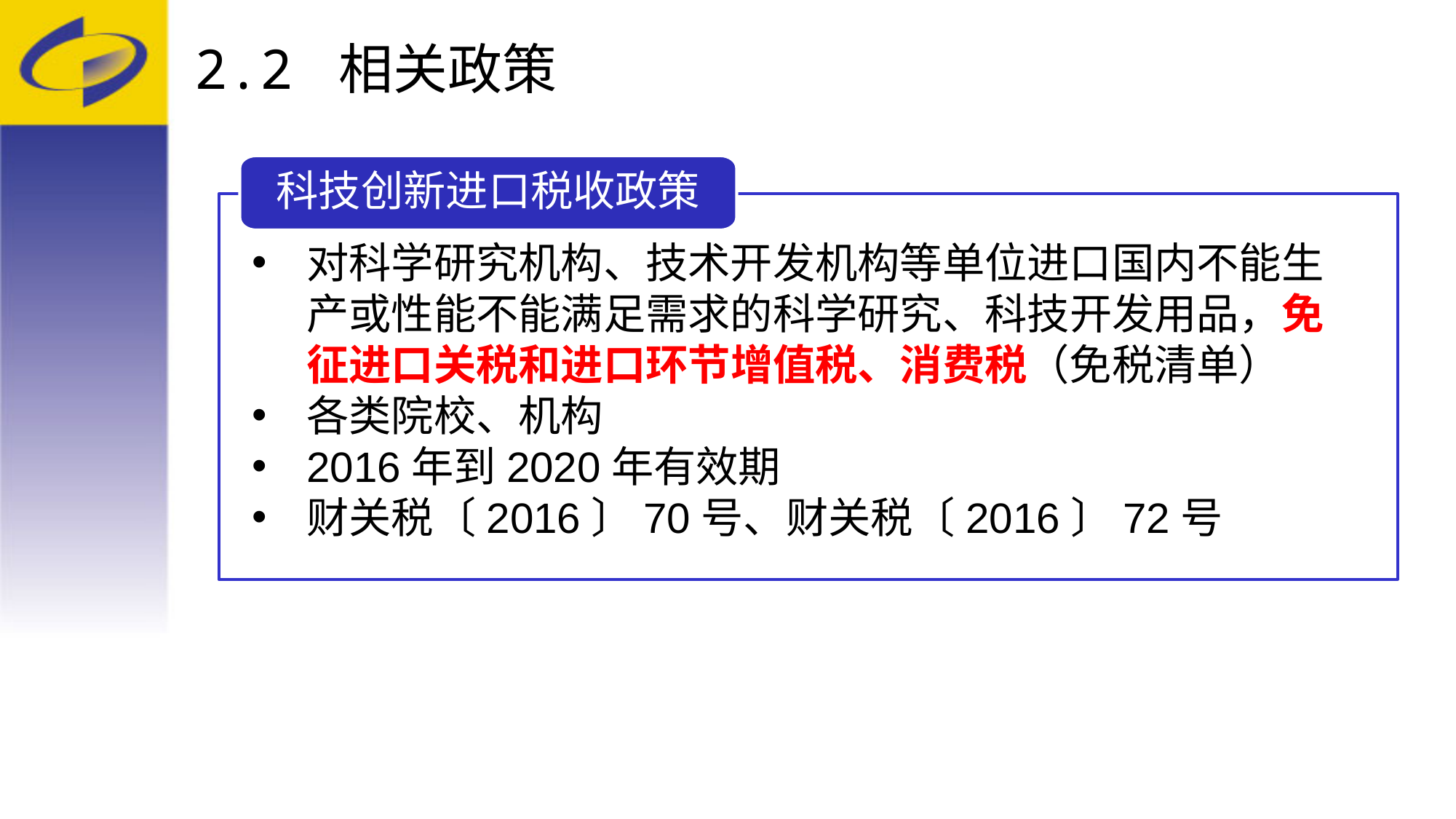

# 2.2 相关政策
科技创新进口税收政策
对科学研究机构、技术开发机构等单位进口国内不能生产或性能不能满足需求的科学研究、科技开发用品，免征进口关税和进口环节增值税、消费税（免税清单）
各类院校、机构
2016年到2020年有效期
财关税〔2016〕70号、财关税〔2016〕72号